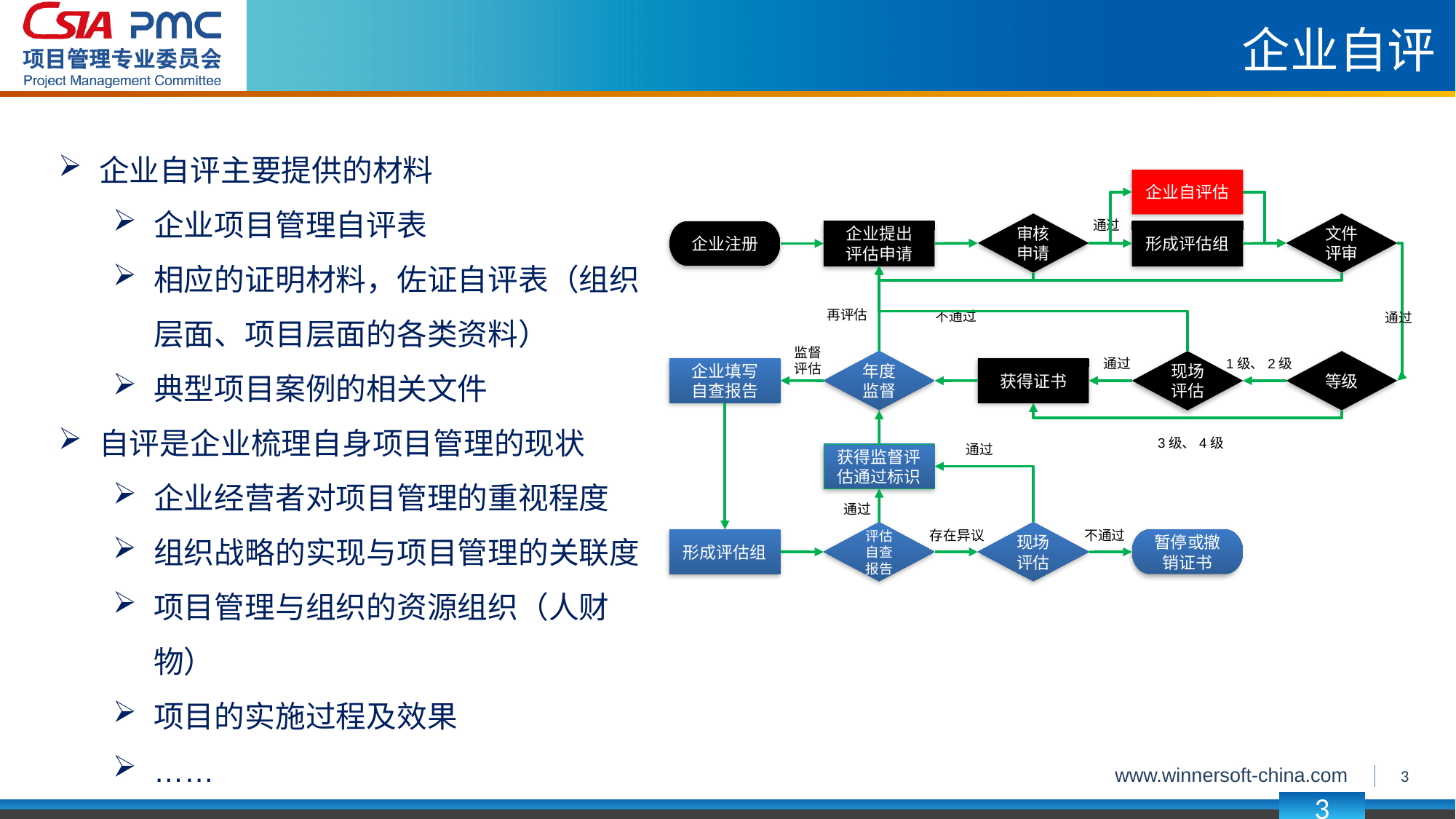

企业自评
企业自评主要提供的材料
企业项目管理自评表
相应的证明材料，佐证自评表（组织层面、项目层面的各类资料）
典型项目案例的相关文件
自评是企业梳理自身项目管理的现状
企业经营者对项目管理的重视程度
组织战略的实现与项目管理的关联度
项目管理与组织的资源组织（人财物）
项目的实施过程及效果
……
企业自评估
通过
审核申请
文件评审
企业提出
评估申请
形成评估组
企业注册
再评估
不通过
通过
监督
评估
通过
1级、2级
现场评估
年度监督
等级
企业填写
自查报告
获得证书
3级、4级
通过
获得监督评估通过标识
通过
存在异议
不通过
评估自查报告
现场评估
形成评估组
暂停或撤销证书